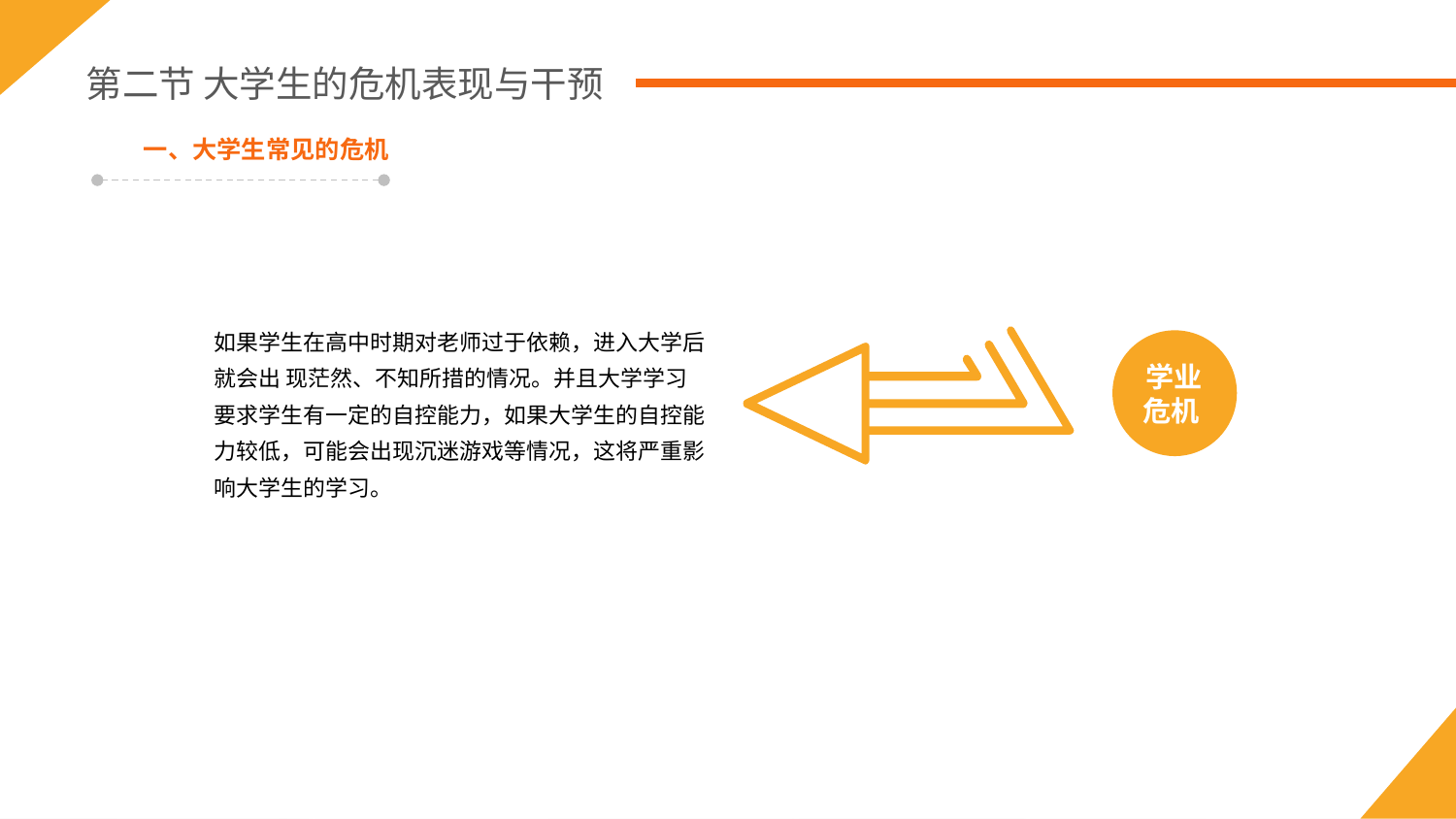

第二节 大学生的危机表现与干预
一、大学生常见的危机
如果学生在高中时期对老师过于依赖，进入大学后就会出 现茫然、不知所措的情况。并且大学学习要求学生有一定的自控能力，如果大学生的自控能 力较低，可能会出现沉迷游戏等情况，这将严重影响大学生的学习。
学业
危机